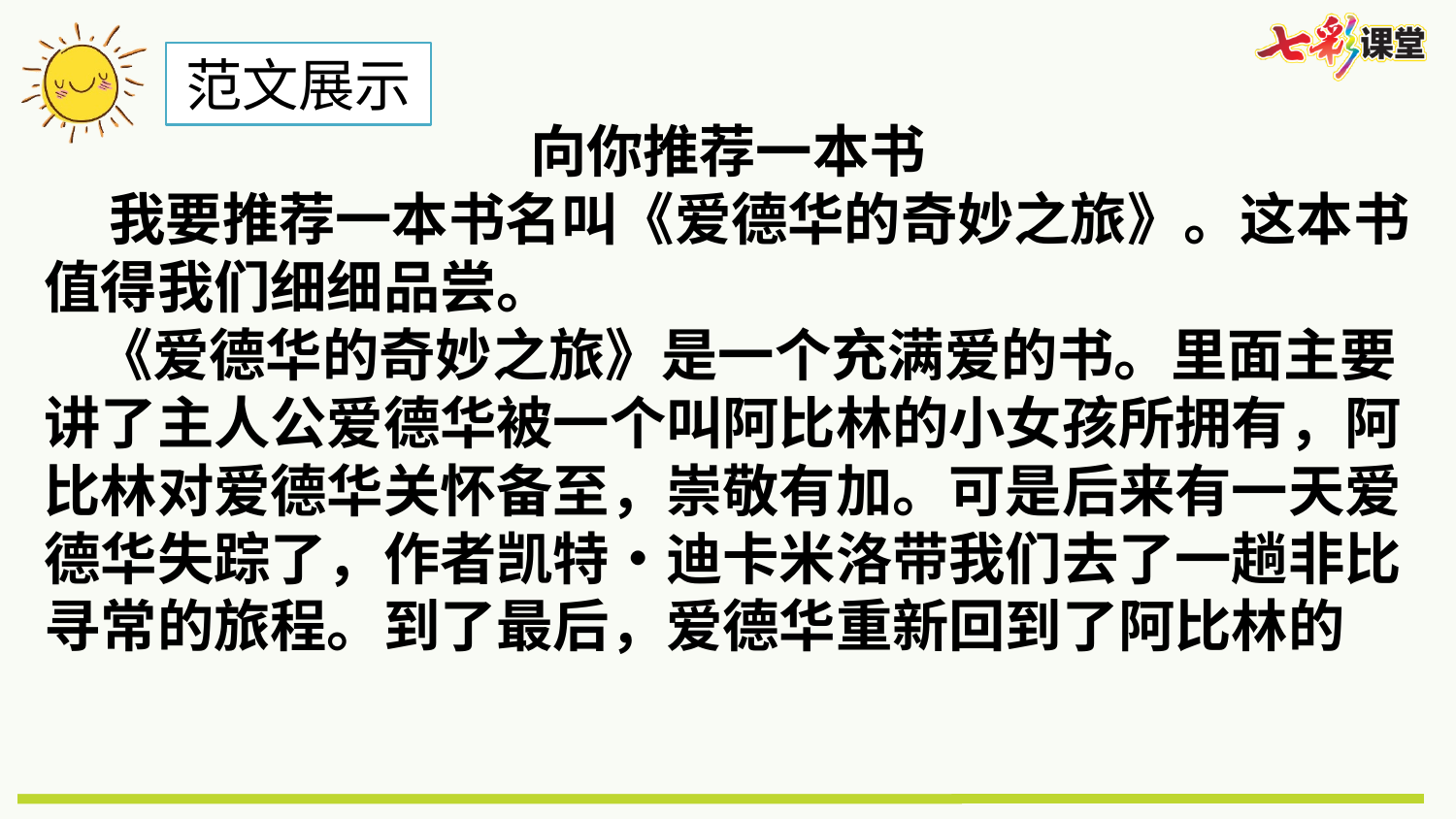

范文展示
向你推荐一本书
    我要推荐一本书名叫《爱德华的奇妙之旅》。这本书值得我们细细品尝。
   《爱德华的奇妙之旅》是一个充满爱的书。里面主要讲了主人公爱德华被一个叫阿比林的小女孩所拥有，阿比林对爱德华关怀备至，崇敬有加。可是后来有一天爱德华失踪了，作者凯特•迪卡米洛带我们去了一趟非比寻常的旅程。到了最后，爱德华重新回到了阿比林的